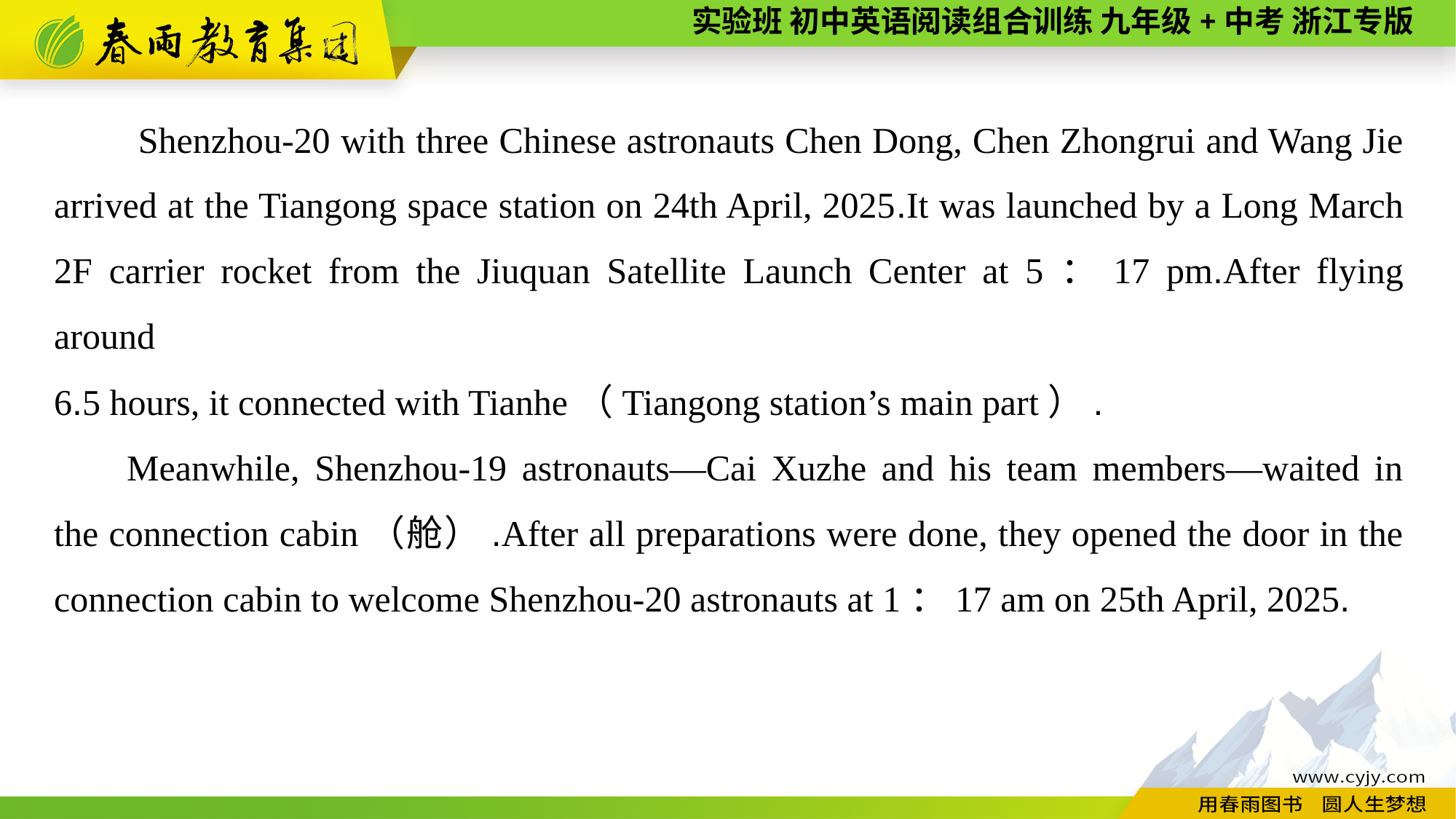

Shenzhou-20 with three Chinese astronauts Chen Dong, Chen Zhongrui and Wang Jie arrived at the Tiangong space station on 24th April, 2025.It was launched by a Long March 2F carrier rocket from the Jiuquan Satellite Launch Center at 5：17 pm.After flying around
6.5 hours, it connected with Tianhe（Tiangong station’s main part）.
Meanwhile, Shenzhou-19 astronauts—Cai Xuzhe and his team members—waited in the connection cabin（舱）.After all preparations were done, they opened the door in the connection cabin to welcome Shenzhou-20 astronauts at 1：17 am on 25th April, 2025.